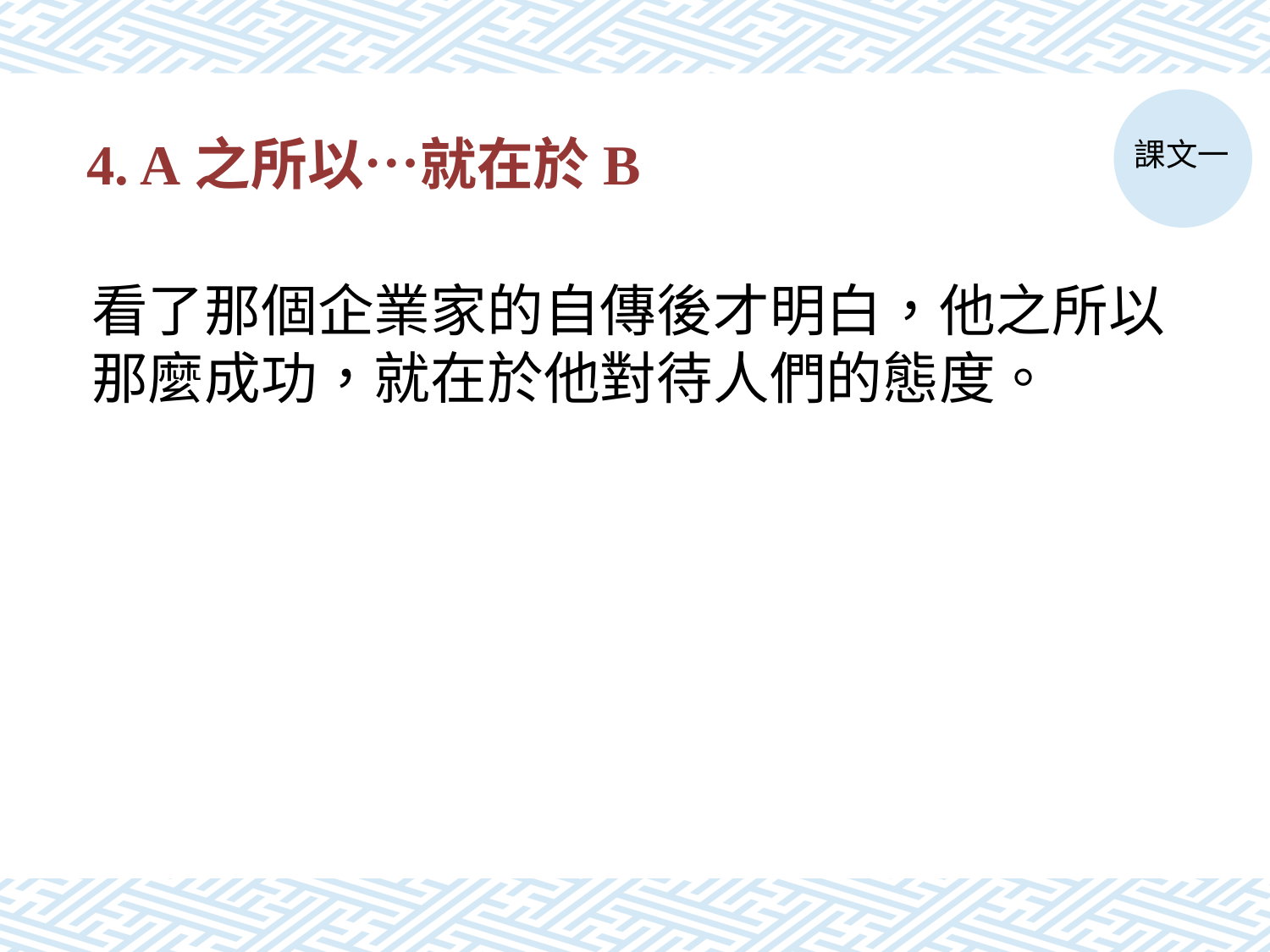

課文一
# 4. A之所以…就在於B
看了那個企業家的自傳後才明白，他之所以那麼成功，就在於他對待人們的態度。